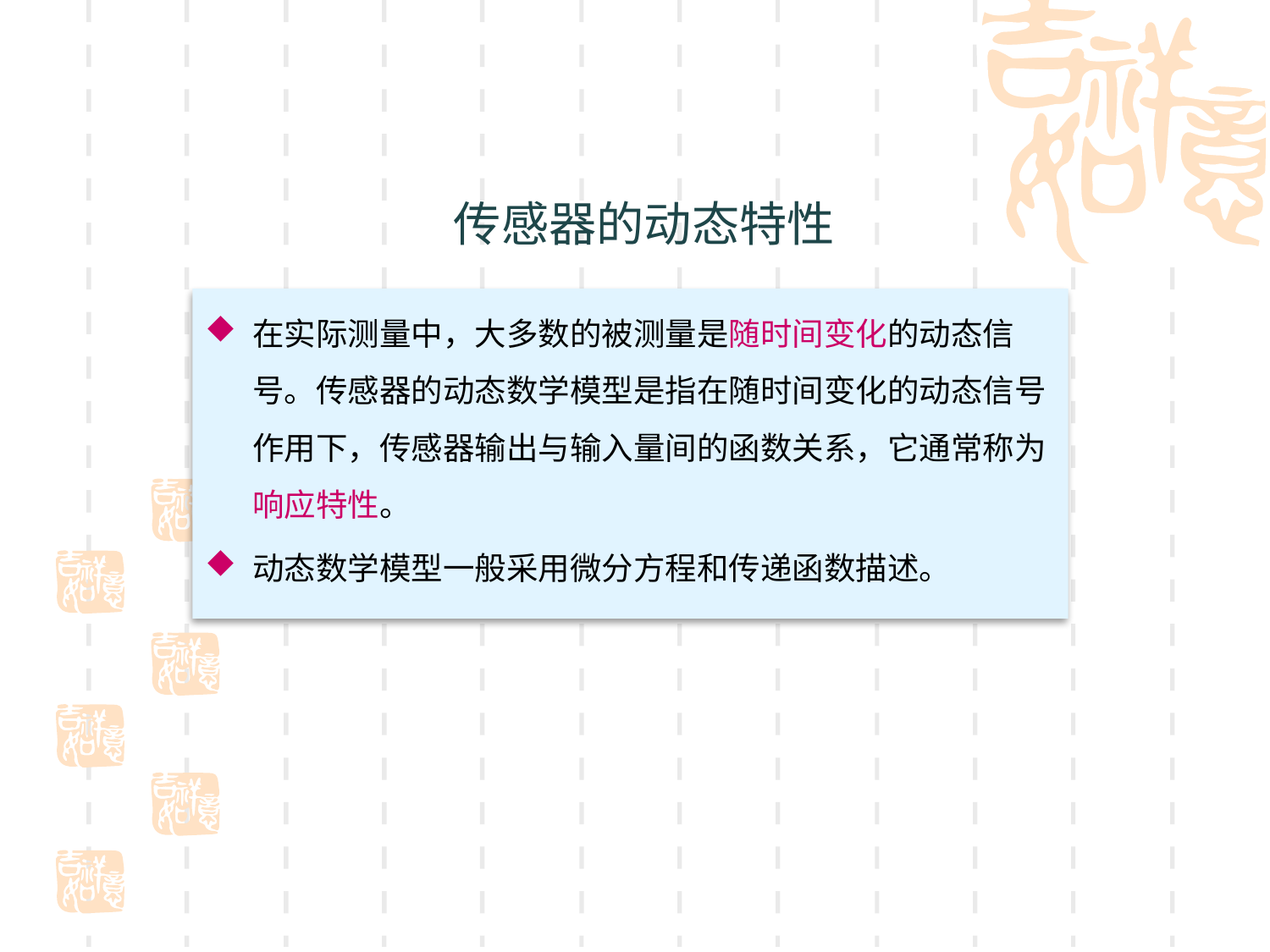

# 传感器的动态特性
在实际测量中，大多数的被测量是随时间变化的动态信号。传感器的动态数学模型是指在随时间变化的动态信号作用下，传感器输出与输入量间的函数关系，它通常称为响应特性。
动态数学模型一般采用微分方程和传递函数描述。
13